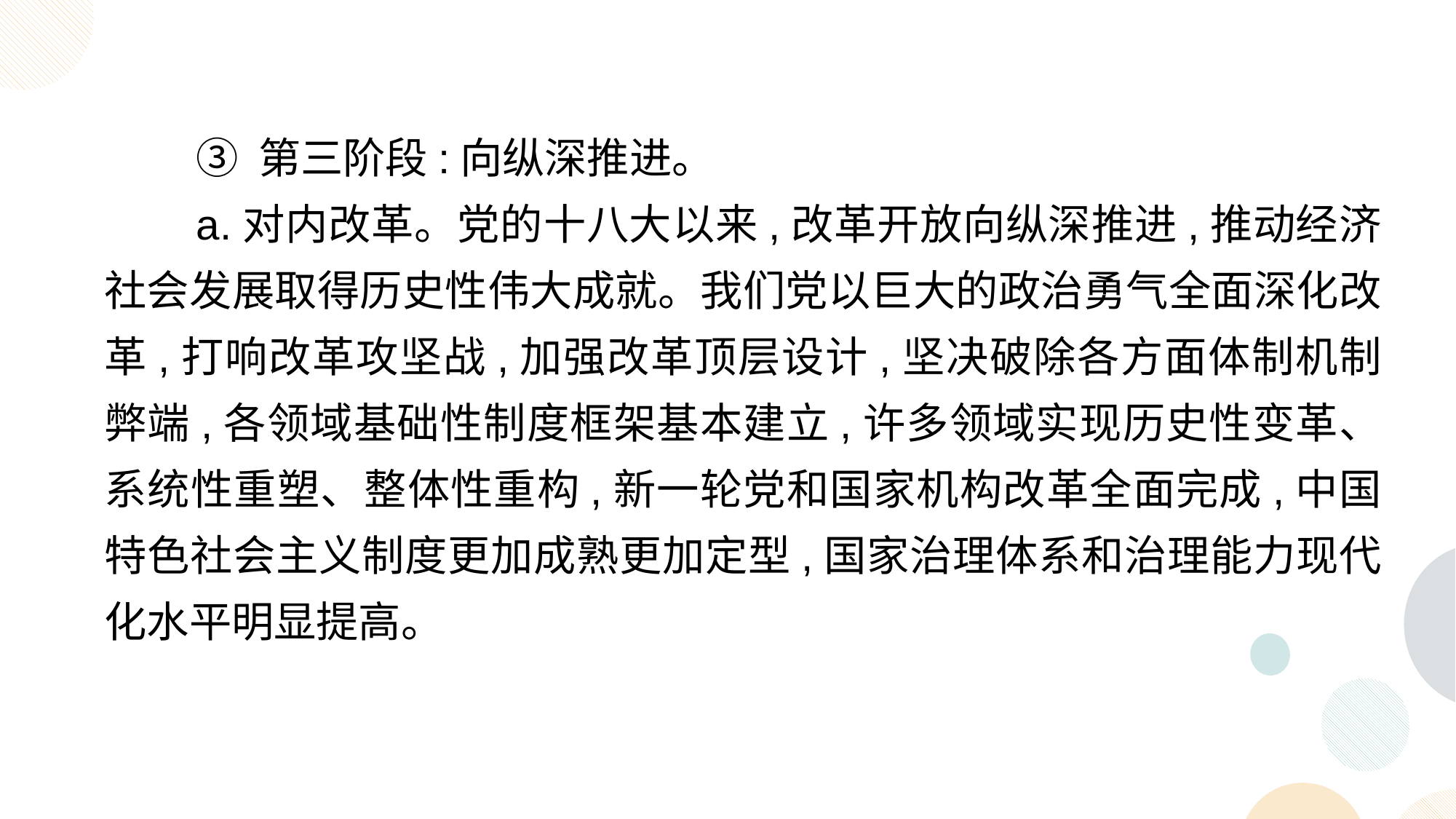

③ 第三阶段:向纵深推进。
a.对内改革。党的十八大以来,改革开放向纵深推进,推动经济社会发展取得历史性伟大成就。我们党以巨大的政治勇气全面深化改革,打响改革攻坚战,加强改革顶层设计,坚决破除各方面体制机制弊端,各领域基础性制度框架基本建立,许多领域实现历史性变革、系统性重塑、整体性重构,新一轮党和国家机构改革全面完成,中国特色社会主义制度更加成熟更加定型,国家治理体系和治理能力现代化水平明显提高。